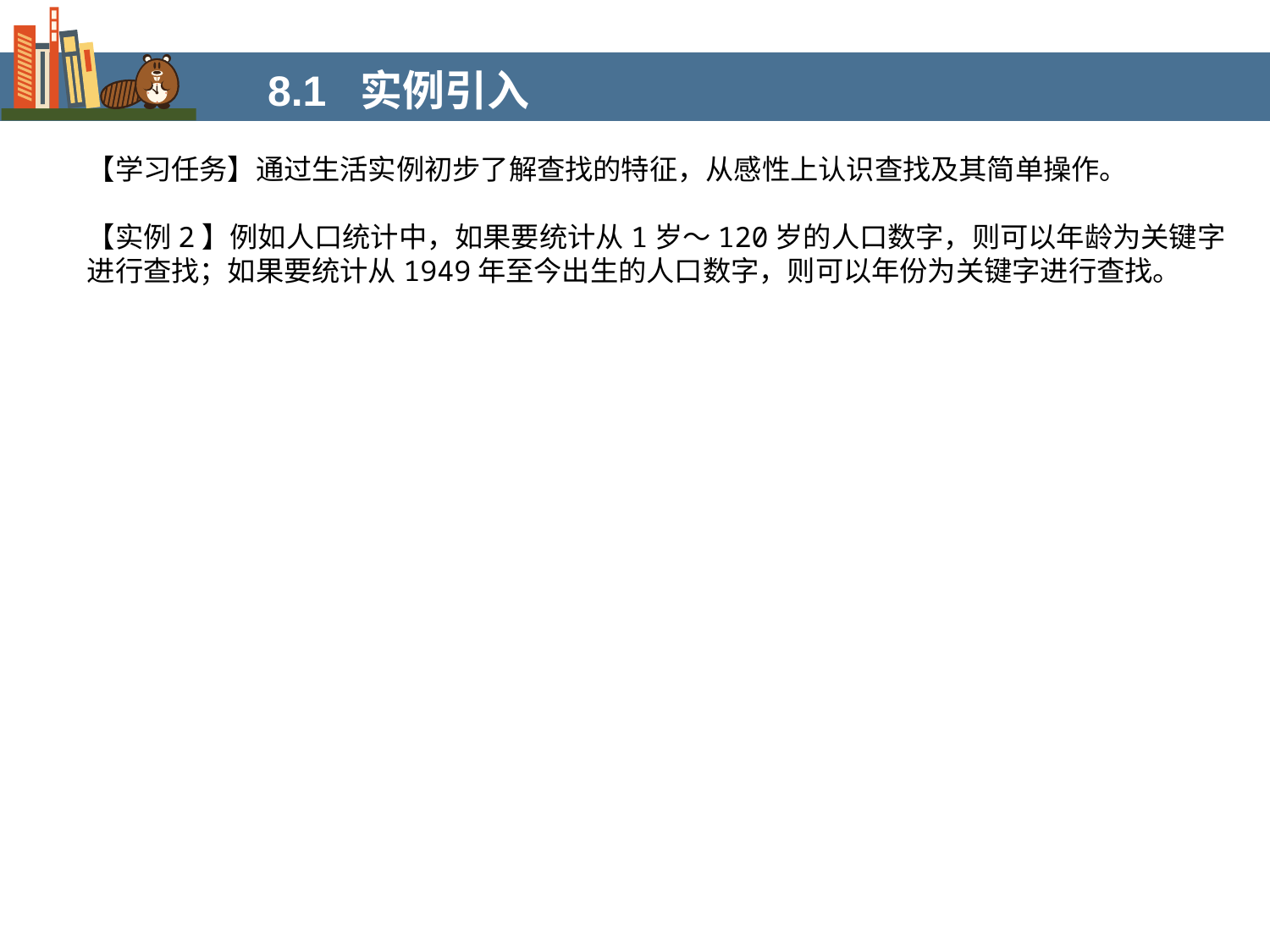

8.1  实例引入
【学习任务】通过生活实例初步了解查找的特征，从感性上认识查找及其简单操作。

【实例2】例如人口统计中，如果要统计从1岁～120岁的人口数字，则可以年龄为关键字进行查找；如果要统计从1949年至今出生的人口数字，则可以年份为关键字进行查找。